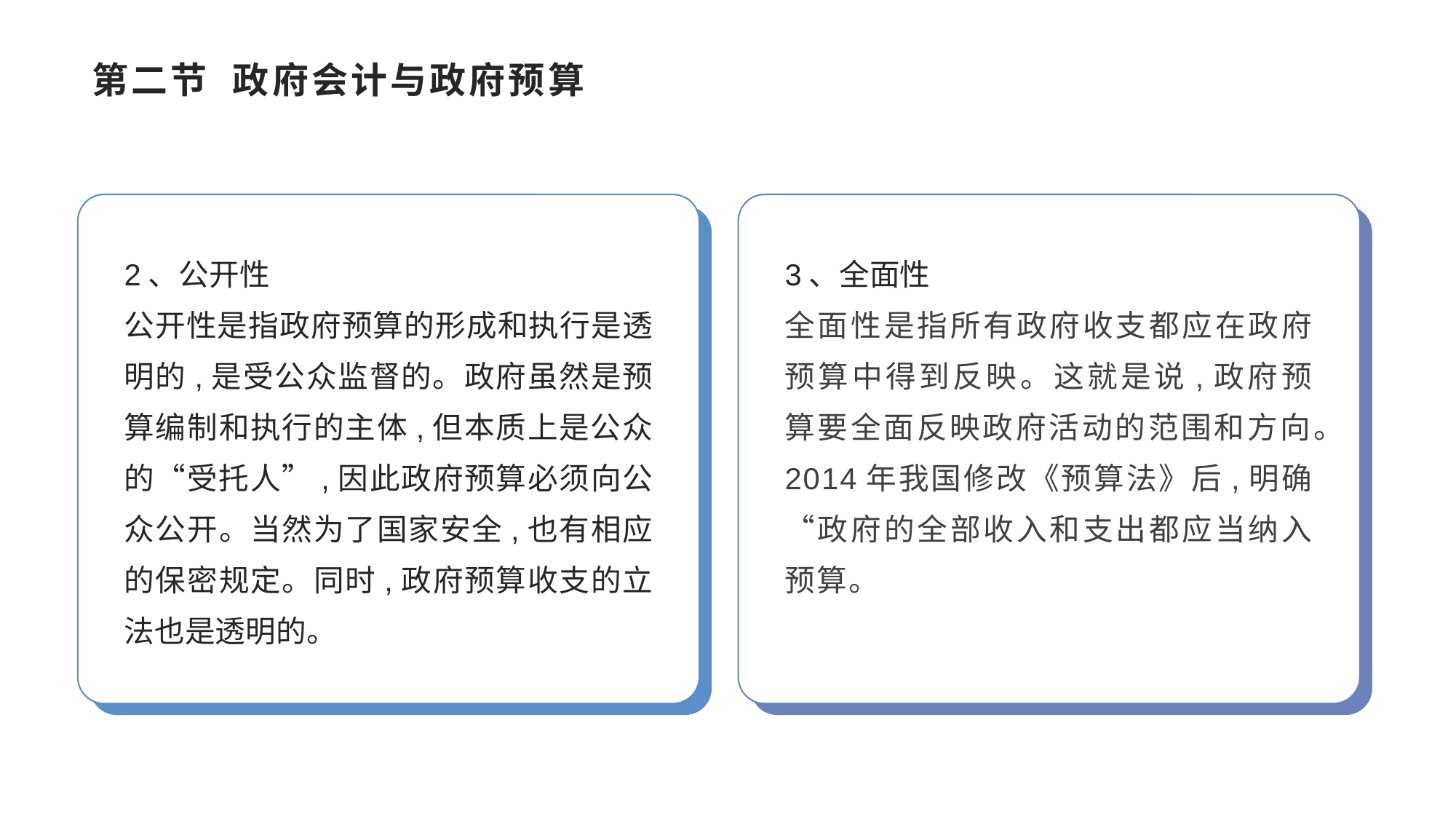

# 第二节  政府会计与政府预算
2、公开性
公开性是指政府预算的形成和执行是透明的,是受公众监督的。政府虽然是预算编制和执行的主体,但本质上是公众的“受托人”,因此政府预算必须向公众公开。当然为了国家安全,也有相应的保密规定。同时,政府预算收支的立法也是透明的。

3、全面性
全面性是指所有政府收支都应在政府预算中得到反映。这就是说,政府预算要全面反映政府活动的范围和方向。2014年我国修改《预算法》后,明确“政府的全部收入和支出都应当纳入预算。